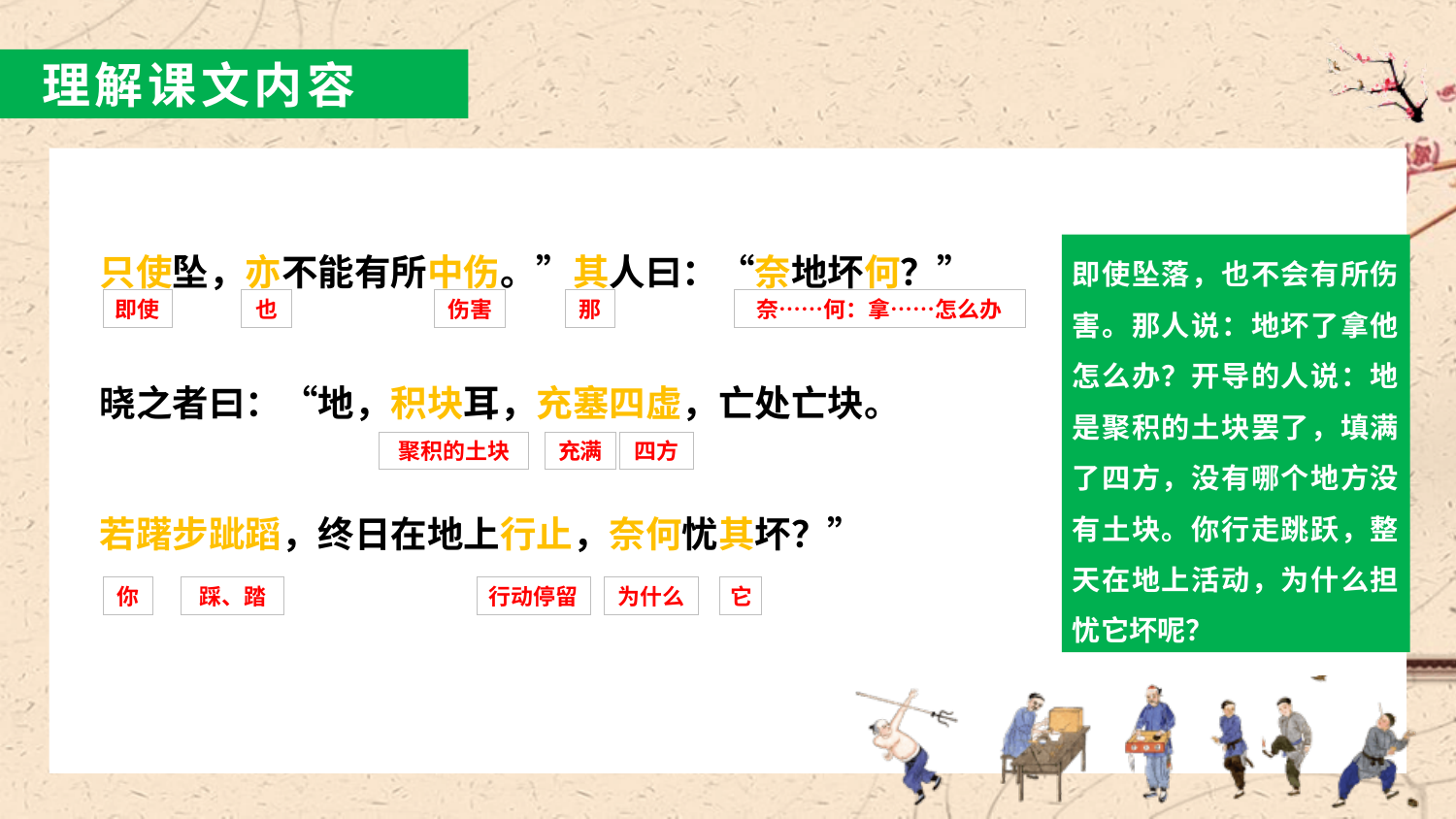

理解课文内容
即使坠落，也不会有所伤害。那人说：地坏了拿他怎么办？开导的人说：地是聚积的土块罢了，填满了四方，没有哪个地方没有土块。你行走跳跃，整天在地上活动，为什么担忧它坏呢？
只使坠，亦不能有所中伤。”其人曰：“奈地坏何？”

晓之者曰：“地，积块耳，充塞四虚，亡处亡块。

若躇步跐蹈，终日在地上行止，奈何忧其坏？”

即使
也
伤害
那
奈……何：拿……怎么办
聚积的土块
充满
四方
你
踩、踏
行动停留
为什么
它